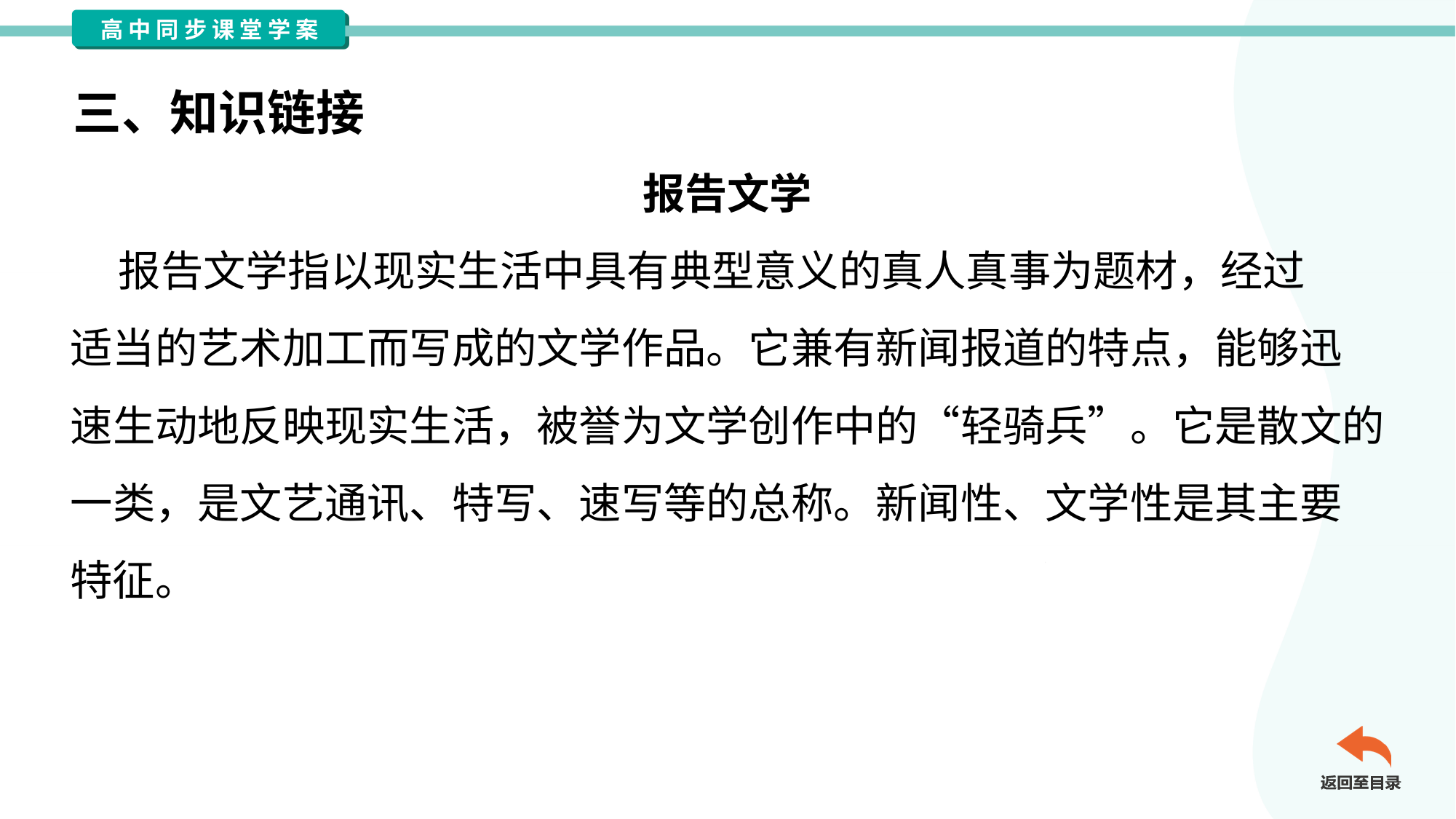

三、知识链接
报告文学
    报告文学指以现实生活中具有典型意义的真人真事为题材，经过
适当的艺术加工而写成的文学作品。它兼有新闻报道的特点，能够迅
速生动地反映现实生活，被誉为文学创作中的“轻骑兵”。它是散文的
一类，是文艺通讯、特写、速写等的总称。新闻性、文学性是其主要
特征。